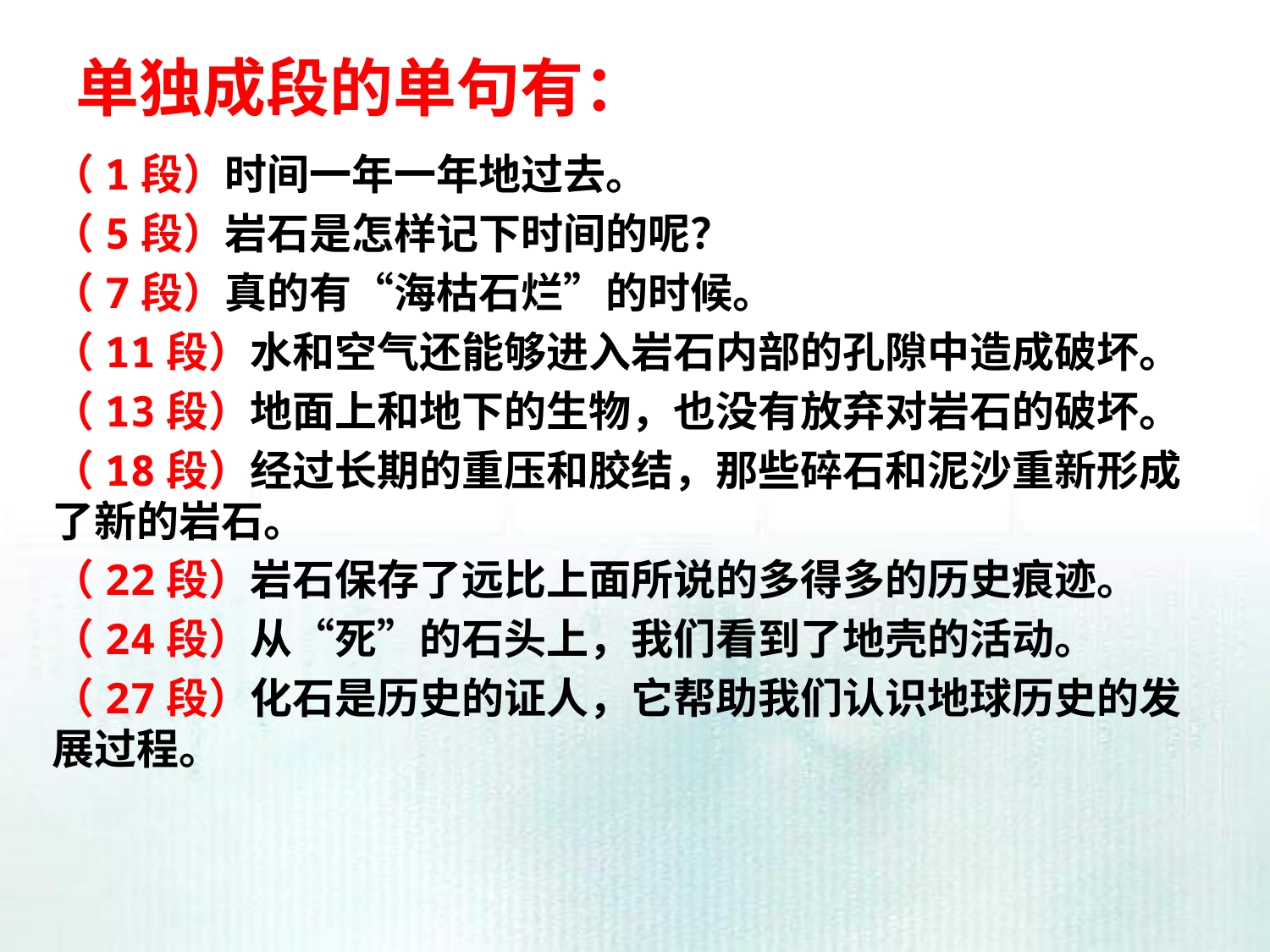

# 单独成段的单句有：
（1段）时间一年一年地过去。
（5段）岩石是怎样记下时间的呢？
（7段）真的有“海枯石烂”的时候。
（11段）水和空气还能够进入岩石内部的孔隙中造成破坏。
（13段）地面上和地下的生物，也没有放弃对岩石的破坏。
（18段）经过长期的重压和胶结，那些碎石和泥沙重新形成了新的岩石。
（22段）岩石保存了远比上面所说的多得多的历史痕迹。
（24段）从“死”的石头上，我们看到了地壳的活动。
（27段）化石是历史的证人，它帮助我们认识地球历史的发展过程。